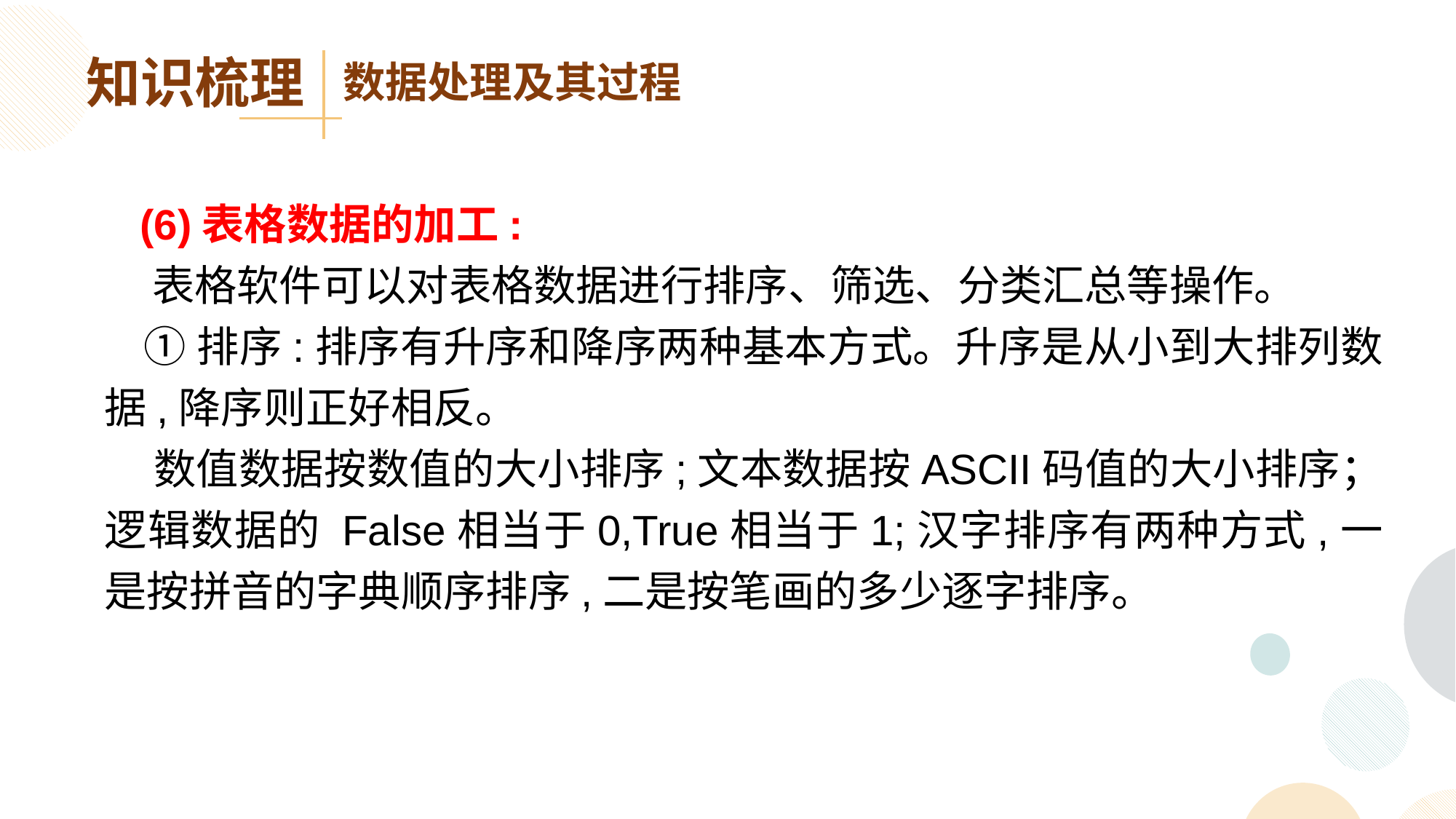

知识梳理
数据处理及其过程
   (6)表格数据的加工:
    表格软件可以对表格数据进行排序、筛选、分类汇总等操作。
    ①排序:排序有升序和降序两种基本方式。升序是从小到大排列数据,降序则正好相反。
    数值数据按数值的大小排序;文本数据按ASCII码值的大小排序；逻辑数据的 False相当于0,True相当于1;汉字排序有两种方式,一是按拼音的字典顺序排序,二是按笔画的多少逐字排序。